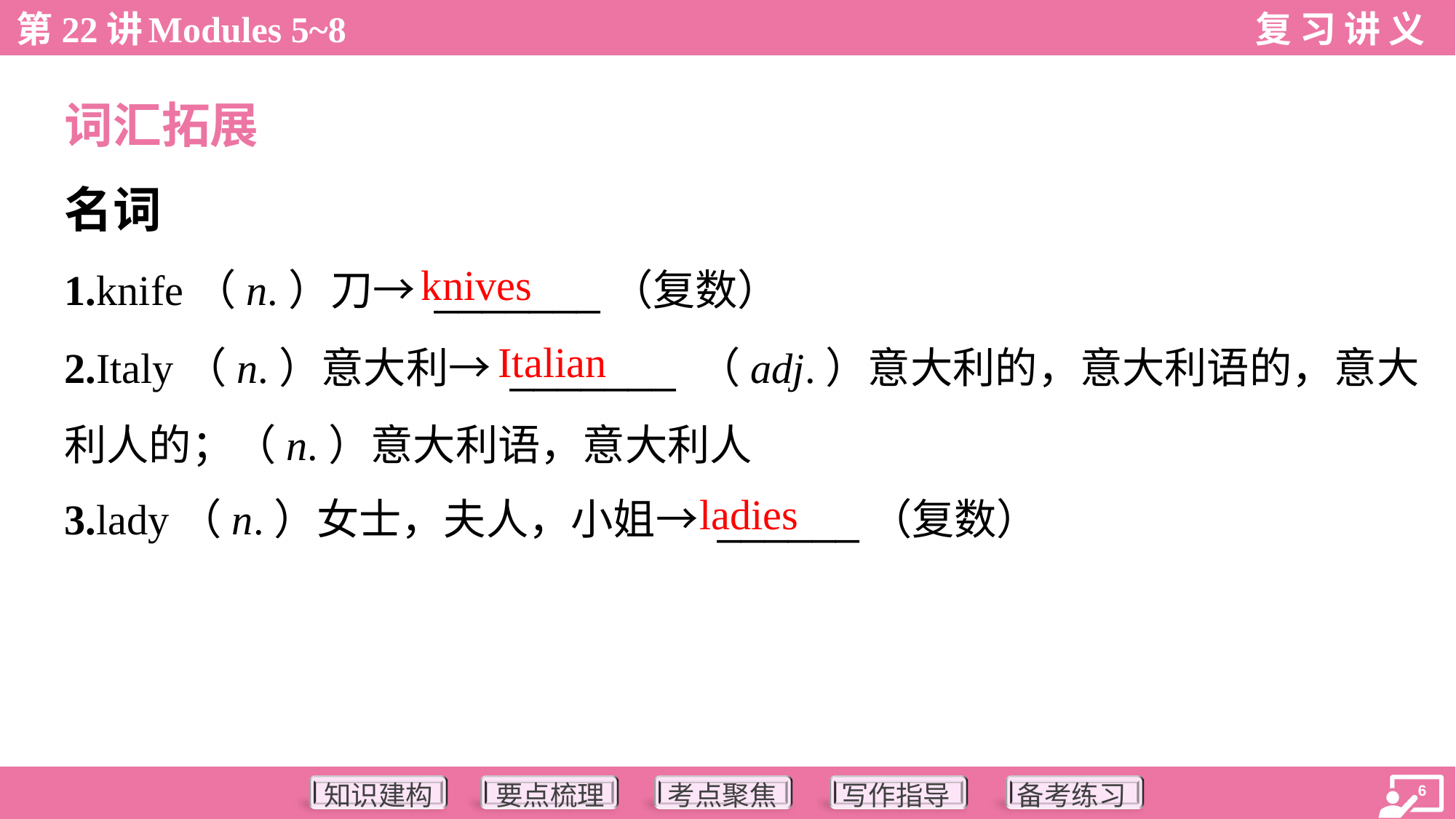

词汇拓展
名词
knives
1.knife（n.）刀→ _______（复数）
2.Italy（n.）意大利→ _______ （adj.）意大利的，意大利语的，意大
利人的；（n.）意大利语，意大利人
3.lady（n.）女士，夫人，小姐→ ______（复数）
Italian
ladies